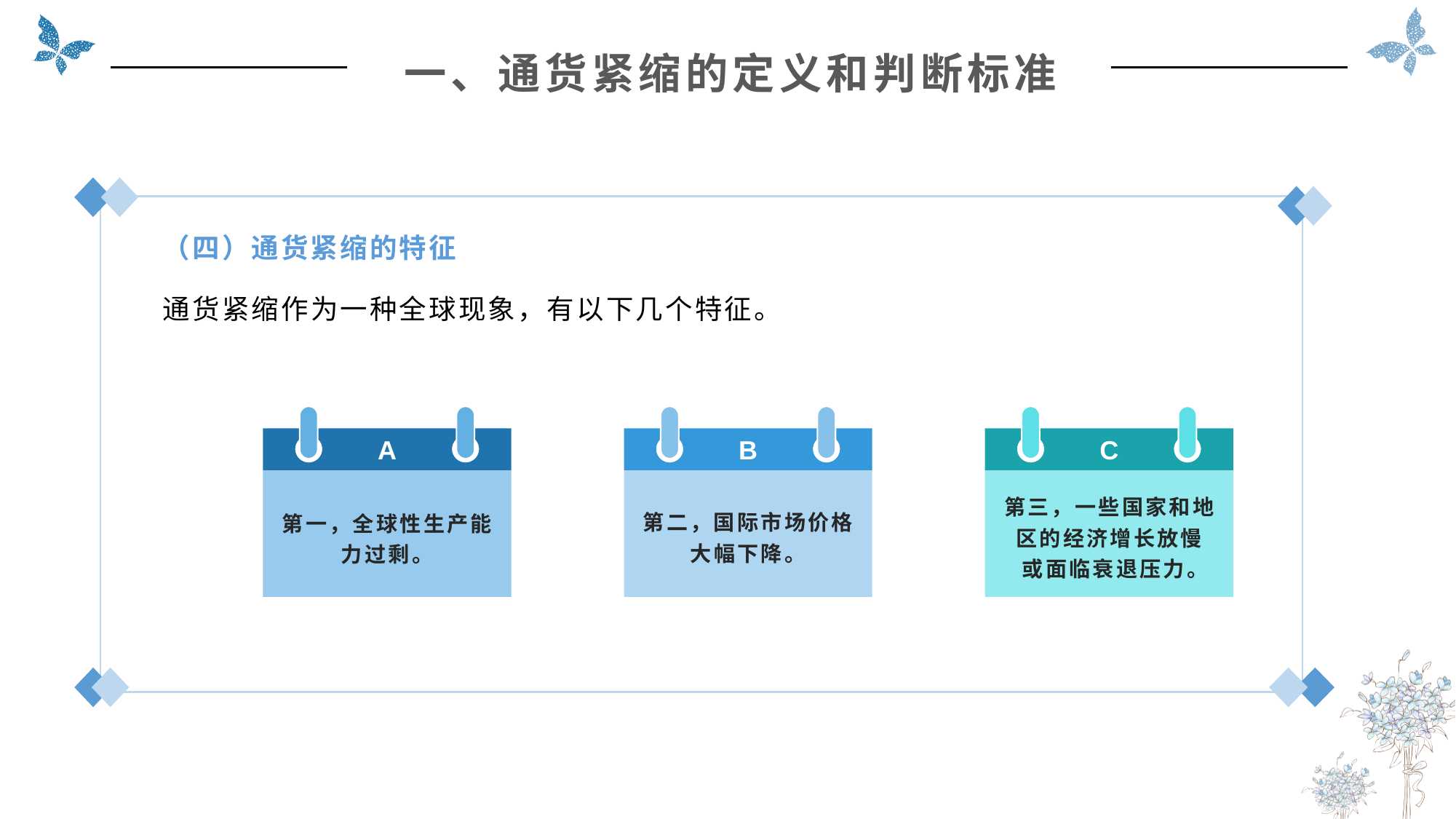

一、通货紧缩的定义和判断标准

（四）通货紧缩的特征
通货紧缩作为一种全球现象，有以下几个特征。

A

第一，全球性生产能
力过剩。

B

第二，国际市场价格
大幅下降。

C

第三，一些国家和地
区的经济增长放慢
 或面临衰退压力。